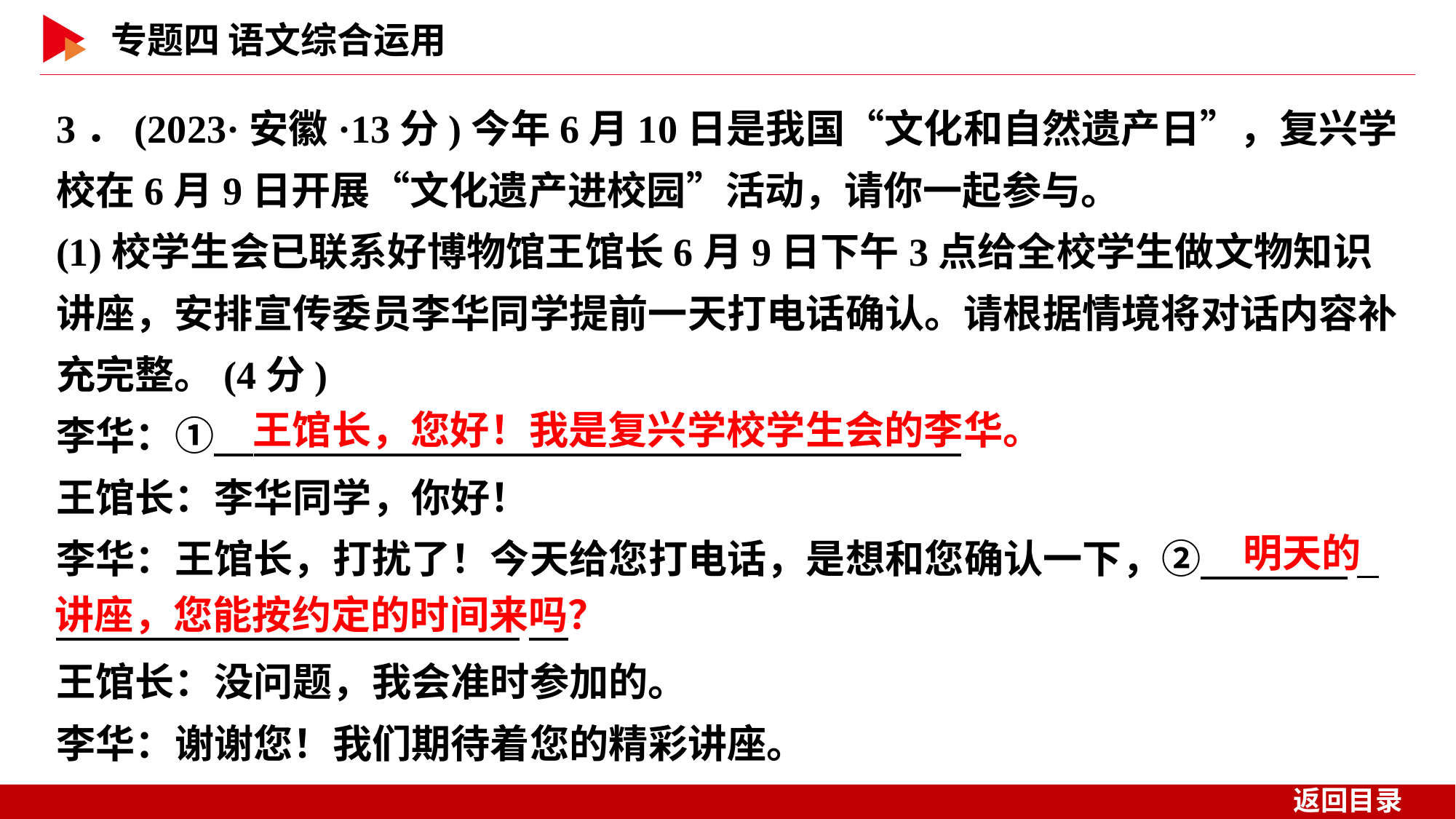

3．(2023·安徽·13分)今年6月10日是我国“文化和自然遗产日”，复兴学校在6月9日开展“文化遗产进校园”活动，请你一起参与。
(1)校学生会已联系好博物馆王馆长6月9日下午3点给全校学生做文物知识讲座，安排宣传委员李华同学提前一天打电话确认。请根据情境将对话内容补充完整。(4分)
李华：①　                                                                          　 _
王馆长：李华同学，你好！
李华：王馆长，打扰了！今天给您打电话，是想和您确认一下，②　            _
                                                    　 _
王馆长：没问题，我会准时参加的。
李华：谢谢您！我们期待着您的精彩讲座。
王馆长，您好！我是复兴学校学生会的李华。
明天的
讲座，您能按约定的时间来吗？